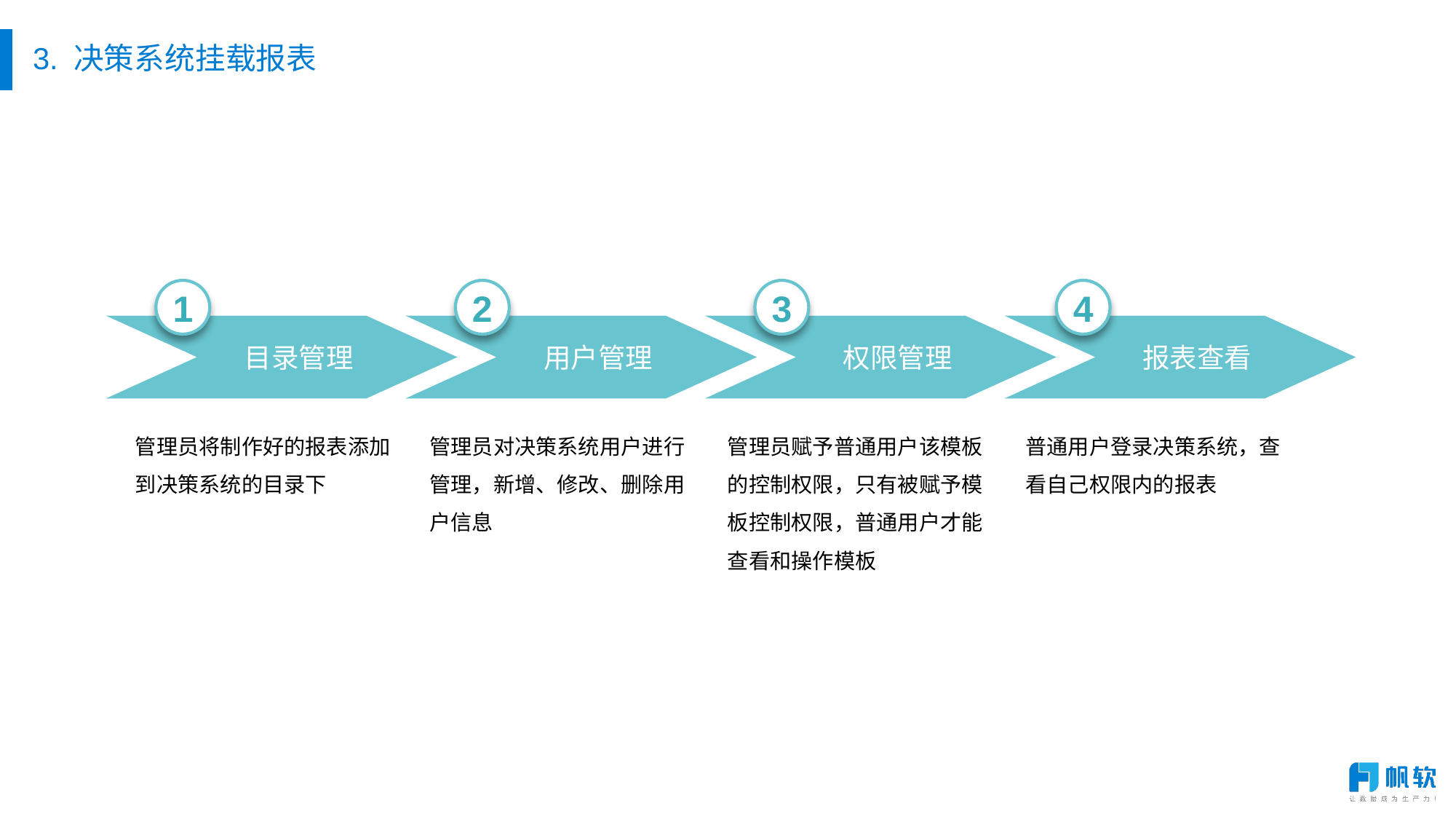

# 3. 决策系统挂载报表
1
2
3
4
报表查看
权限管理
目录管理
用户管理
普通用户登录决策系统，查看自己权限内的报表
管理员将制作好的报表添加到决策系统的目录下
管理员对决策系统用户进行管理，新增、修改、删除用户信息
管理员赋予普通用户该模板的控制权限，只有被赋予模板控制权限，普通用户才能查看和操作模板